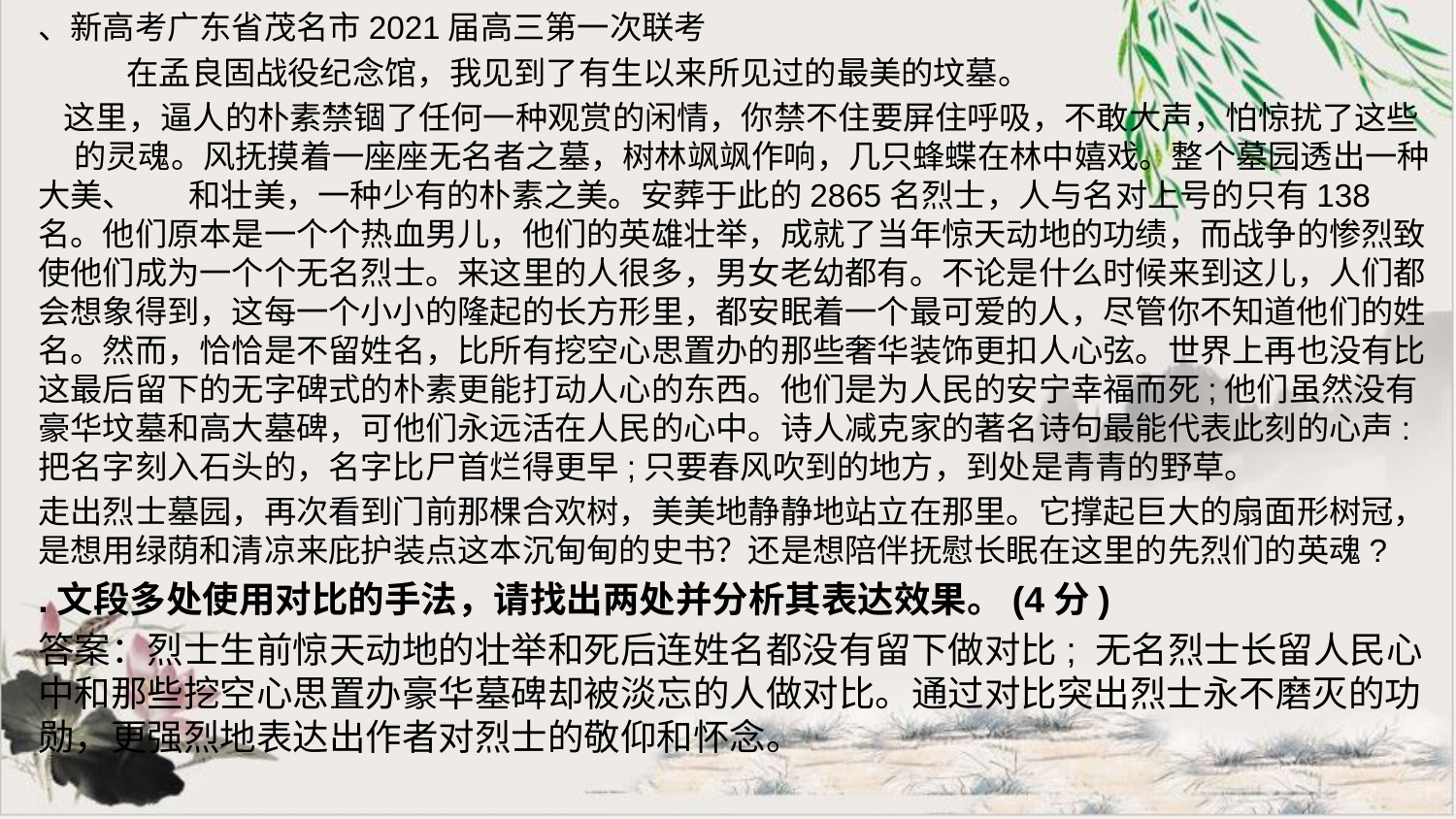

、新高考广东省茂名市2021届高三第一次联考
         在孟良固战役纪念馆，我见到了有生以来所见过的最美的坟墓。
  这里，逼人的朴素禁锢了任何一种观赏的闲情，你禁不住要屏住呼吸，不敢大声，怕惊扰了这些      的灵魂。风抚摸着一座座无名者之墓，树林飒飒作响，几只蜂蝶在林中嬉戏。整个墓园透出一种大美、      和壮美，一种少有的朴素之美。安葬于此的2865名烈士，人与名对上号的只有138名。他们原本是一个个热血男儿，他们的英雄壮举，成就了当年惊天动地的功绩，而战争的惨烈致使他们成为一个个无名烈士。来这里的人很多，男女老幼都有。不论是什么时候来到这儿，人们都会想象得到，这每一个小小的隆起的长方形里，都安眠着一个最可爱的人，尽管你不知道他们的姓名。然而，恰恰是不留姓名，比所有挖空心思置办的那些奢华装饰更扣人心弦。世界上再也没有比这最后留下的无字碑式的朴素更能打动人心的东西。他们是为人民的安宁幸福而死;他们虽然没有豪华坟墓和高大墓碑，可他们永远活在人民的心中。诗人减克家的著名诗句最能代表此刻的心声:把名字刻入石头的，名字比尸首烂得更早;只要春风吹到的地方，到处是青青的野草。
走出烈士墓园，再次看到门前那棵合欢树，美美地静静地站立在那里。它撑起巨大的扇面形树冠，是想用绿荫和清凉来庇护装点这本沉甸甸的史书？还是想陪伴抚慰长眠在这里的先烈们的英魂?
.文段多处使用对比的手法，请找出两处并分析其表达效果。(4分)
答案：烈士生前惊天动地的壮举和死后连姓名都没有留下做对比; 无名烈士长留人民心中和那些挖空心思置办豪华墓碑却被淡忘的人做对比。通过对比突出烈士永不磨灭的功勋，更强烈地表达出作者对烈士的敬仰和怀念。